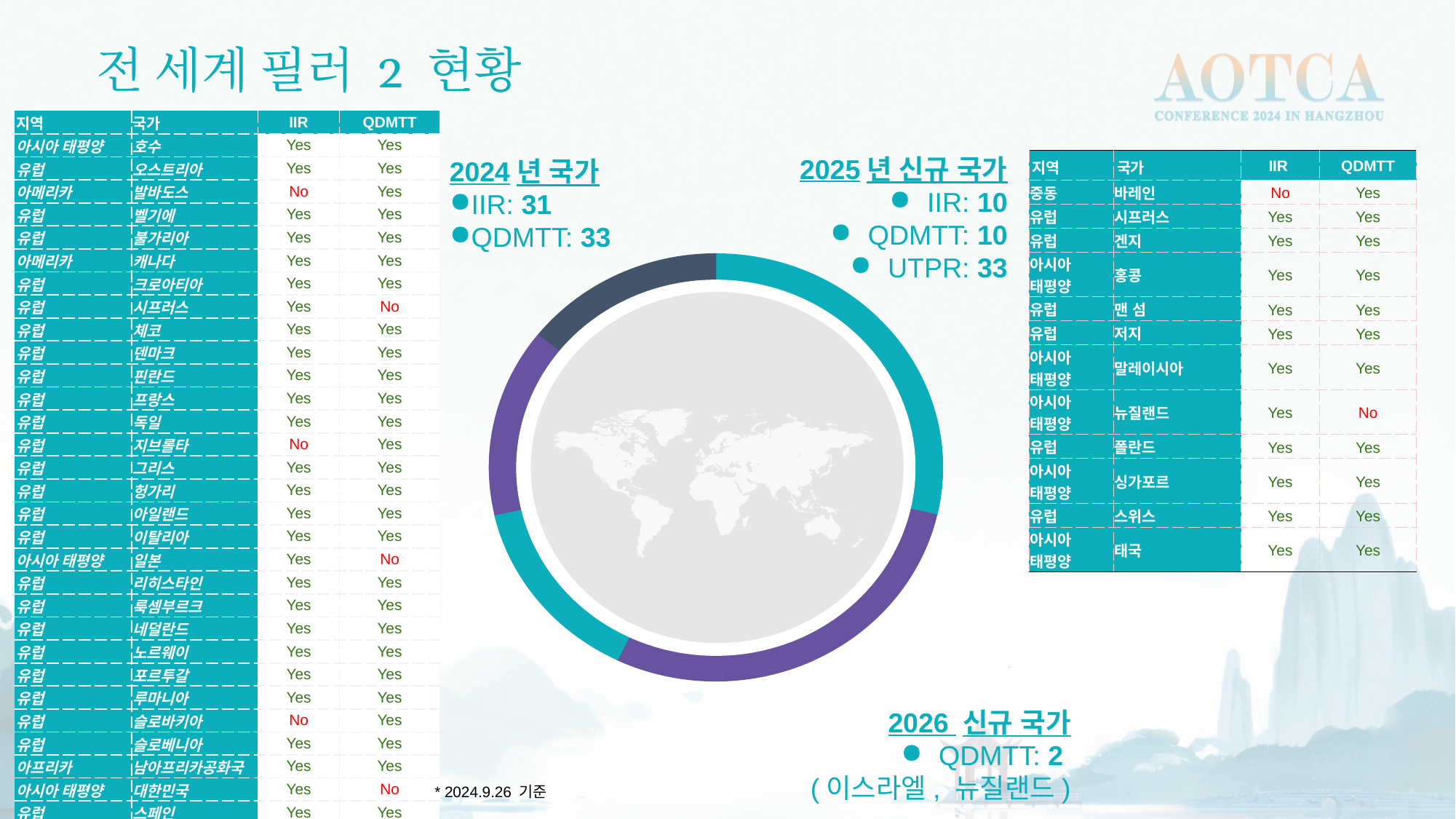

전 세계 필러 2 현황
| 지역 | 국가 | IIR | QDMTT |
| --- | --- | --- | --- |
| 아시아 태평양 | 호수 | Yes | Yes |
| 유럽 | 오스트리아 | Yes | Yes |
| 아메리카 | 발바도스 | No | Yes |
| 유럽 | 벨기에 | Yes | Yes |
| 유럽 | 불가리아 | Yes | Yes |
| 아메리카 | 캐나다 | Yes | Yes |
| 유럽 | 크로아티아 | Yes | Yes |
| 유럽 | 시프러스 | Yes | No |
| 유럽 | 체코 | Yes | Yes |
| 유럽 | 덴마크 | Yes | Yes |
| 유럽 | 핀란드 | Yes | Yes |
| 유럽 | 프랑스 | Yes | Yes |
| 유럽 | 독일 | Yes | Yes |
| 유럽 | 지브롤타 | No | Yes |
| 유럽 | 그리스 | Yes | Yes |
| 유럽 | 헝가리 | Yes | Yes |
| 유럽 | 아일랜드 | Yes | Yes |
| 유럽 | 이탈리아 | Yes | Yes |
| 아시아 태평양 | 일본 | Yes | No |
| 유럽 | 리히스타인 | Yes | Yes |
| 유럽 | 룩셈부르크 | Yes | Yes |
| 유럽 | 네덜란드 | Yes | Yes |
| 유럽 | 노르웨이 | Yes | Yes |
| 유럽 | 포르투갈 | Yes | Yes |
| 유럽 | 루마니아 | Yes | Yes |
| 유럽 | 슬로바키아 | No | Yes |
| 유럽 | 슬로베니아 | Yes | Yes |
| 아프리카 | 남아프리카공화국 | Yes | Yes |
| 아시아 태평양 | 대한민국 | Yes | No |
| 유럽 | 스페인 | Yes | Yes |
| 유럽 | 스웨덴 | Yes | Yes |
| 유럽 | 스위스 | No | Yes |
| 유럽 | 터키 | Yes | Yes |
| 유럽 | 영국 | Yes | Yes |
| 아시아 태평양 | 베트남 | Yes | Yes |
| 아프리카 | 짐바브웨 | No | Yes |
2025년 신규 국가
IIR: 10
QDMTT: 10
UTPR: 33
2024년 국가
IIR: 31
QDMTT: 33
| 지역 | 국가 | IIR | QDMTT |
| --- | --- | --- | --- |
| 중동 | 바레인 | No | Yes |
| 유럽 | 시프러스 | Yes | Yes |
| 유럽 | 겐지 | Yes | Yes |
| 아시아 태평양 | 홍콩 | Yes | Yes |
| 유럽 | 맨 섬 | Yes | Yes |
| 유럽 | 저지 | Yes | Yes |
| 아시아 태평양 | 말레이시아 | Yes | Yes |
| 아시아 태평양 | 뉴질랜드 | Yes | No |
| 유럽 | 폴란드 | Yes | Yes |
| 아시아 태평양 | 싱가포르 | Yes | Yes |
| 유럽 | 스위스 | Yes | Yes |
| 아시아 태평양 | 태국 | Yes | Yes |

2026 신규 국가
QDMTT: 2
(이스라엘, 뉴질랜드)

* 2024.9.26 기준